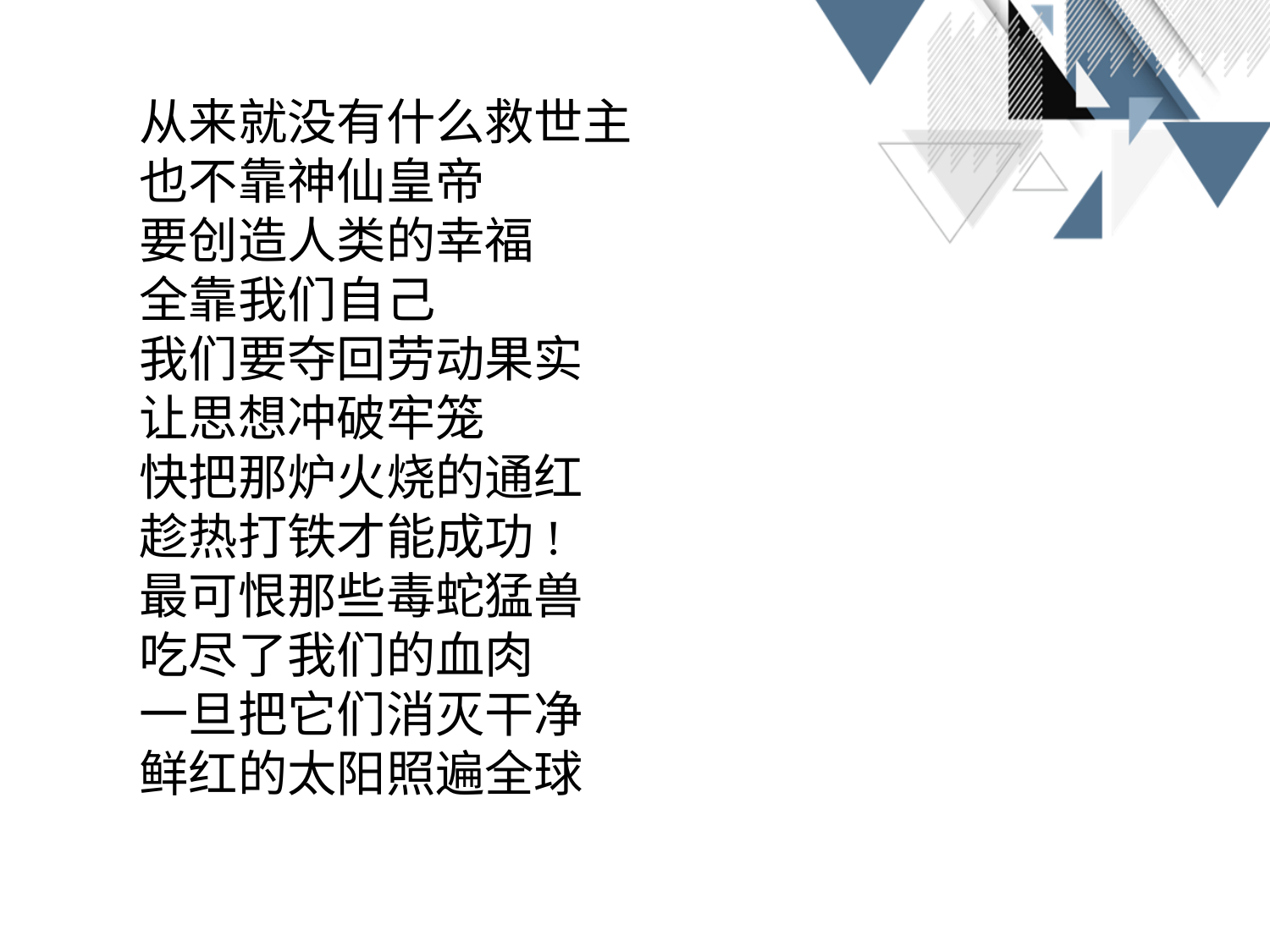

从来就没有什么救世主
也不靠神仙皇帝
要创造人类的幸福
全靠我们自己
我们要夺回劳动果实
让思想冲破牢笼
快把那炉火烧的通红
趁热打铁才能成功!
最可恨那些毒蛇猛兽
吃尽了我们的血肉
一旦把它们消灭干净
鲜红的太阳照遍全球